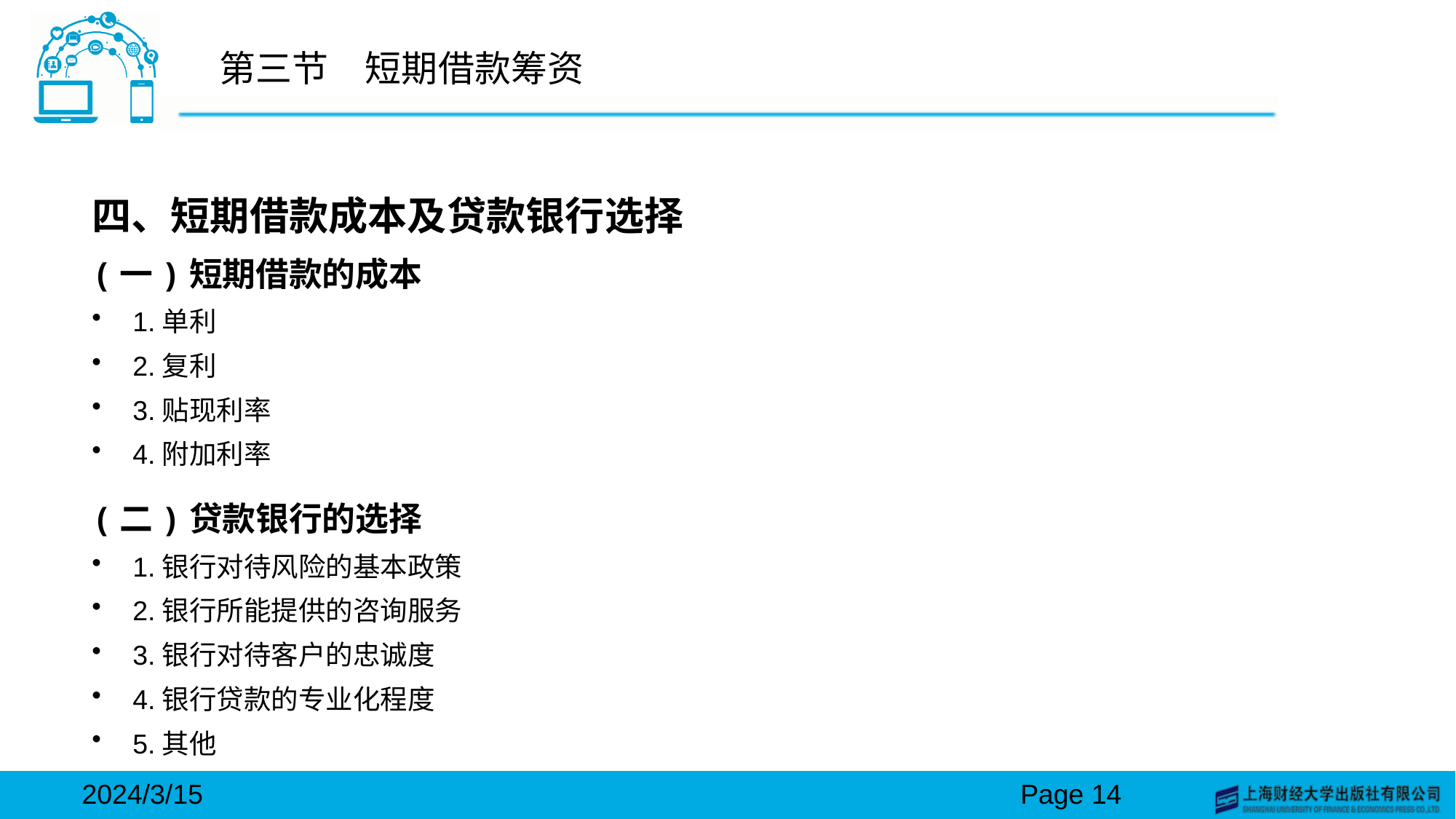

# 第三节　短期借款筹资
四、短期借款成本及贷款银行选择
(一)短期借款的成本
1.单利
2.复利
3.贴现利率
4.附加利率
(二)贷款银行的选择
1.银行对待风险的基本政策
2.银行所能提供的咨询服务
3.银行对待客户的忠诚度
4.银行贷款的专业化程度
5.其他

2024/3/15
Page 14